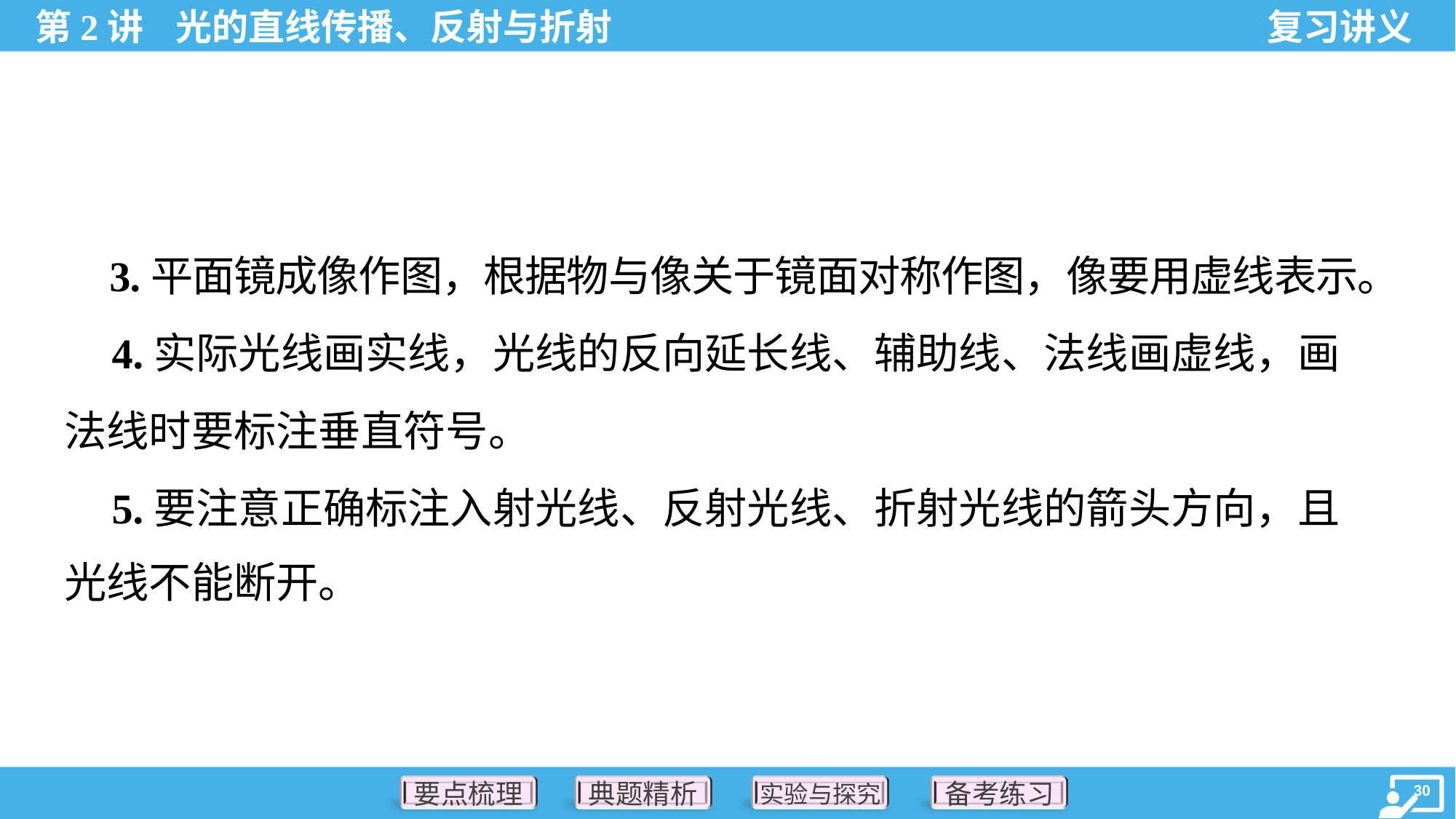

3.平面镜成像作图，根据物与像关于镜面对称作图，像要用虚线表示。
    4.实际光线画实线，光线的反向延长线、辅助线、法线画虚线，画
法线时要标注垂直符号。
    5.要注意正确标注入射光线、反射光线、折射光线的箭头方向，且
光线不能断开。